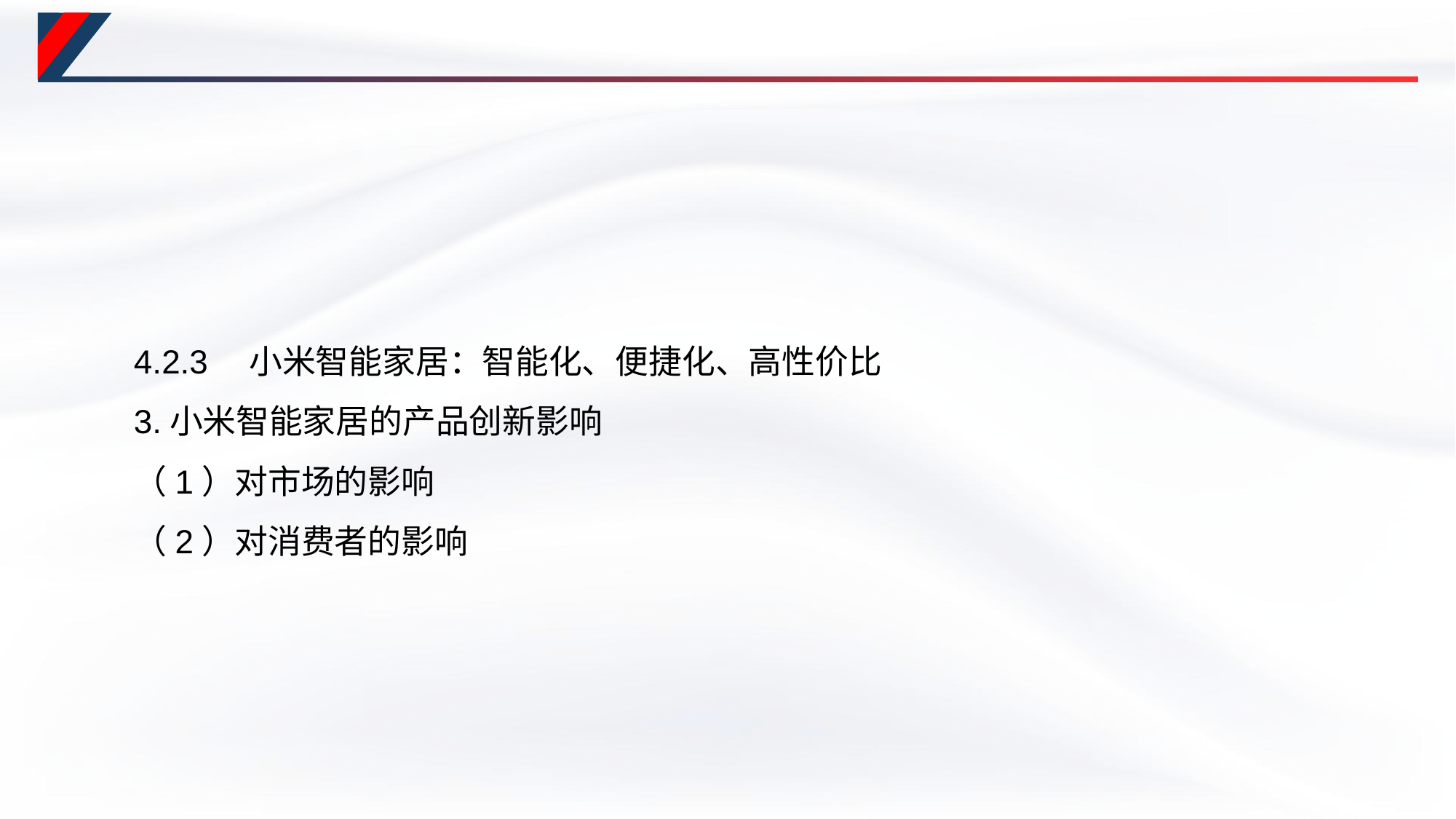

#
4.2.3　小米智能家居：智能化、便捷化、高性价比
3.小米智能家居的产品创新影响
（1）对市场的影响
（2）对消费者的影响